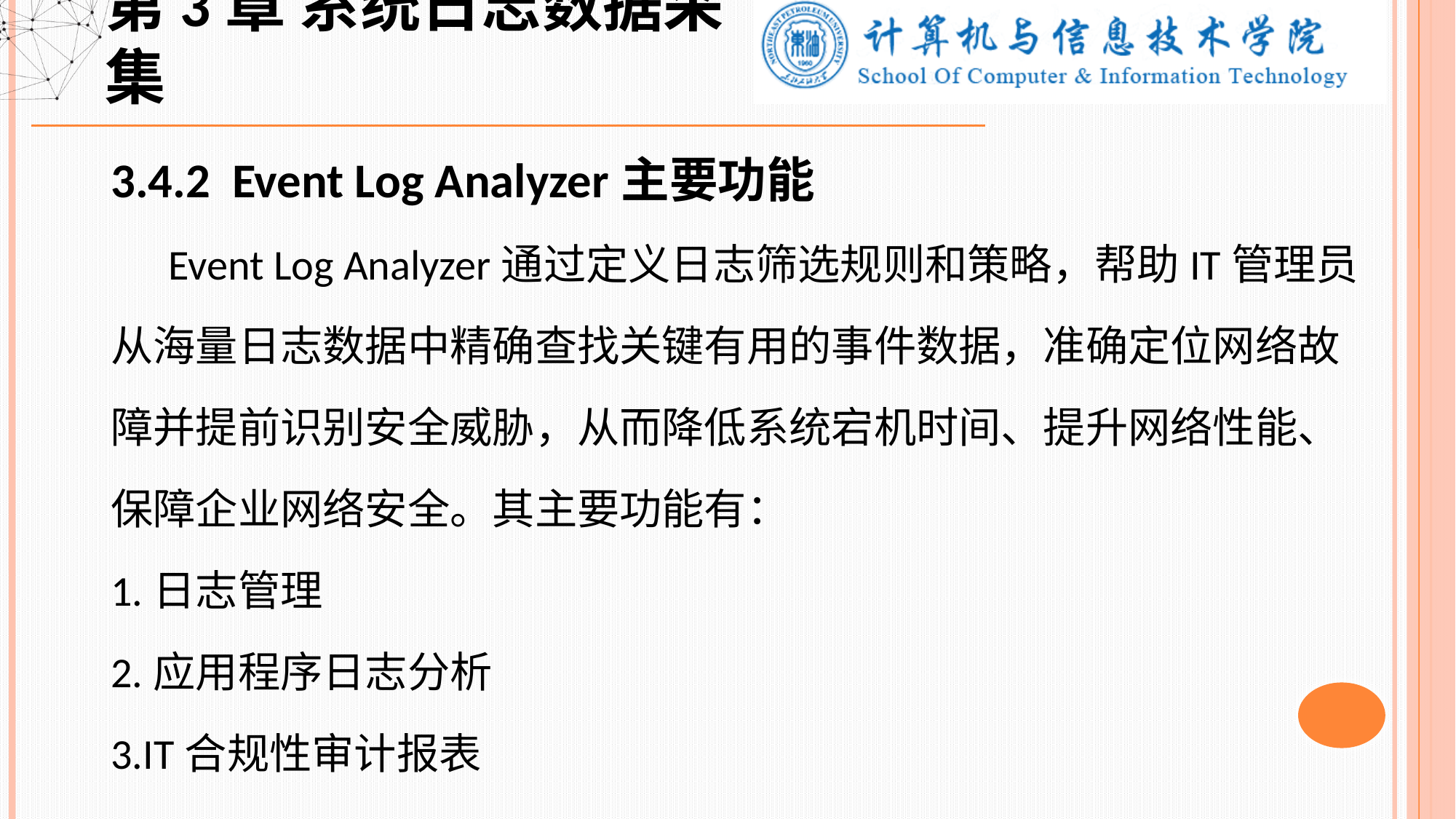

第3章 系统日志数据采集
3.4.2  Event Log Analyzer主要功能
      Event Log Analyzer通过定义日志筛选规则和策略，帮助IT管理员从海量日志数据中精确查找关键有用的事件数据，准确定位网络故障并提前识别安全威胁，从而降低系统宕机时间、提升网络性能、保障企业网络安全。其主要功能有：
1.日志管理
2.应用程序日志分析
3.IT合规性审计报表